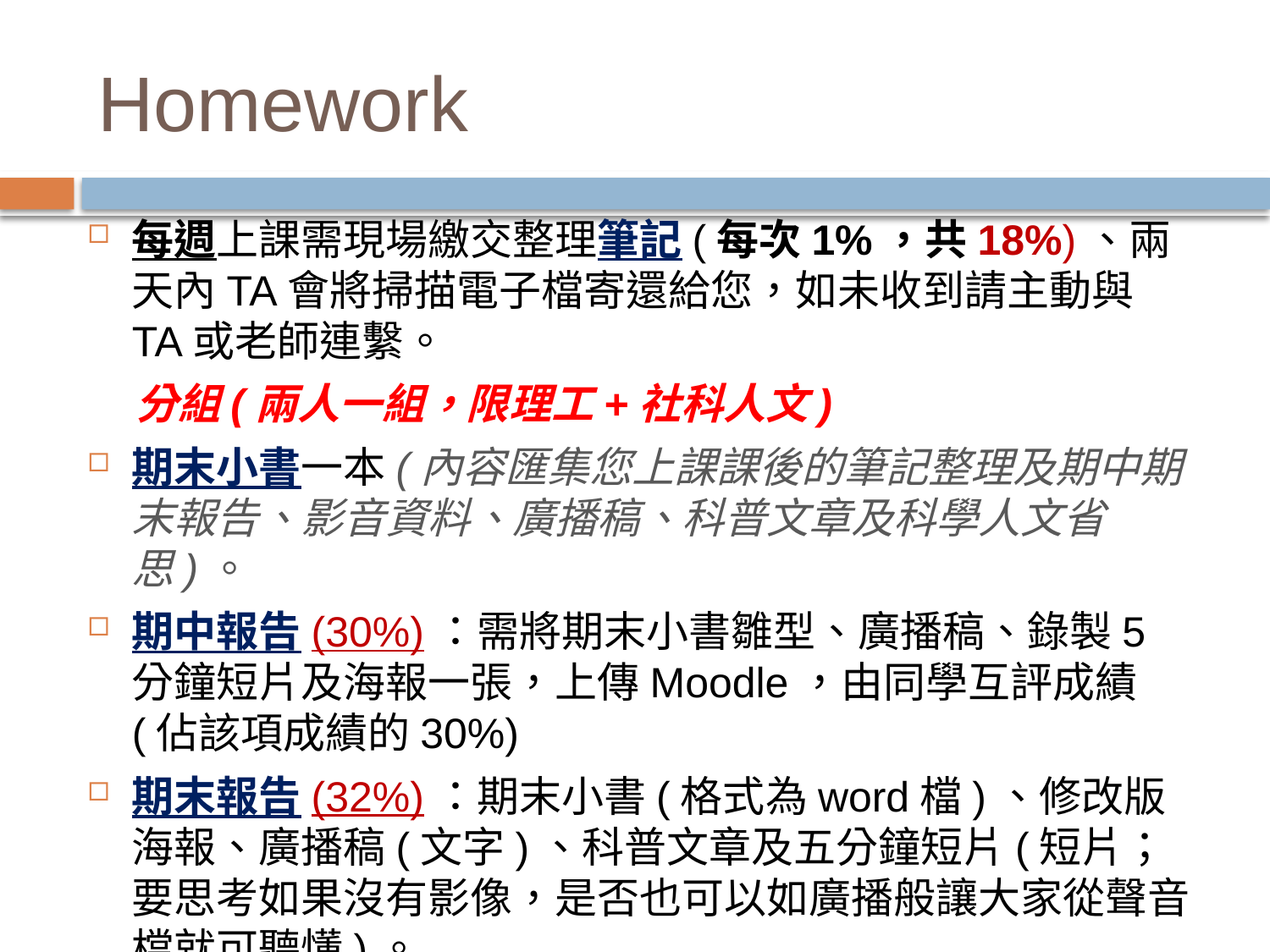

# Homework
每週上課需現場繳交整理筆記(每次1%，共18%)、兩天內TA會將掃描電子檔寄還給您，如未收到請主動與TA或老師連繫。
    分組(兩人一組，限理工+社科人文)
期末小書一本(內容匯集您上課課後的筆記整理及期中期末報告、影音資料、廣播稿、科普文章及科學人文省思)。
期中報告(30%)：需將期末小書雛型、廣播稿、錄製5分鐘短片及海報一張，上傳Moodle，由同學互評成績(佔該項成績的30%)
期末報告(32%)：期末小書(格式為word檔)、修改版海報、廣播稿(文字)、科普文章及五分鐘短片(短片；要思考如果沒有影像，是否也可以如廣播般讓大家從聲音檔就可聽懂)。